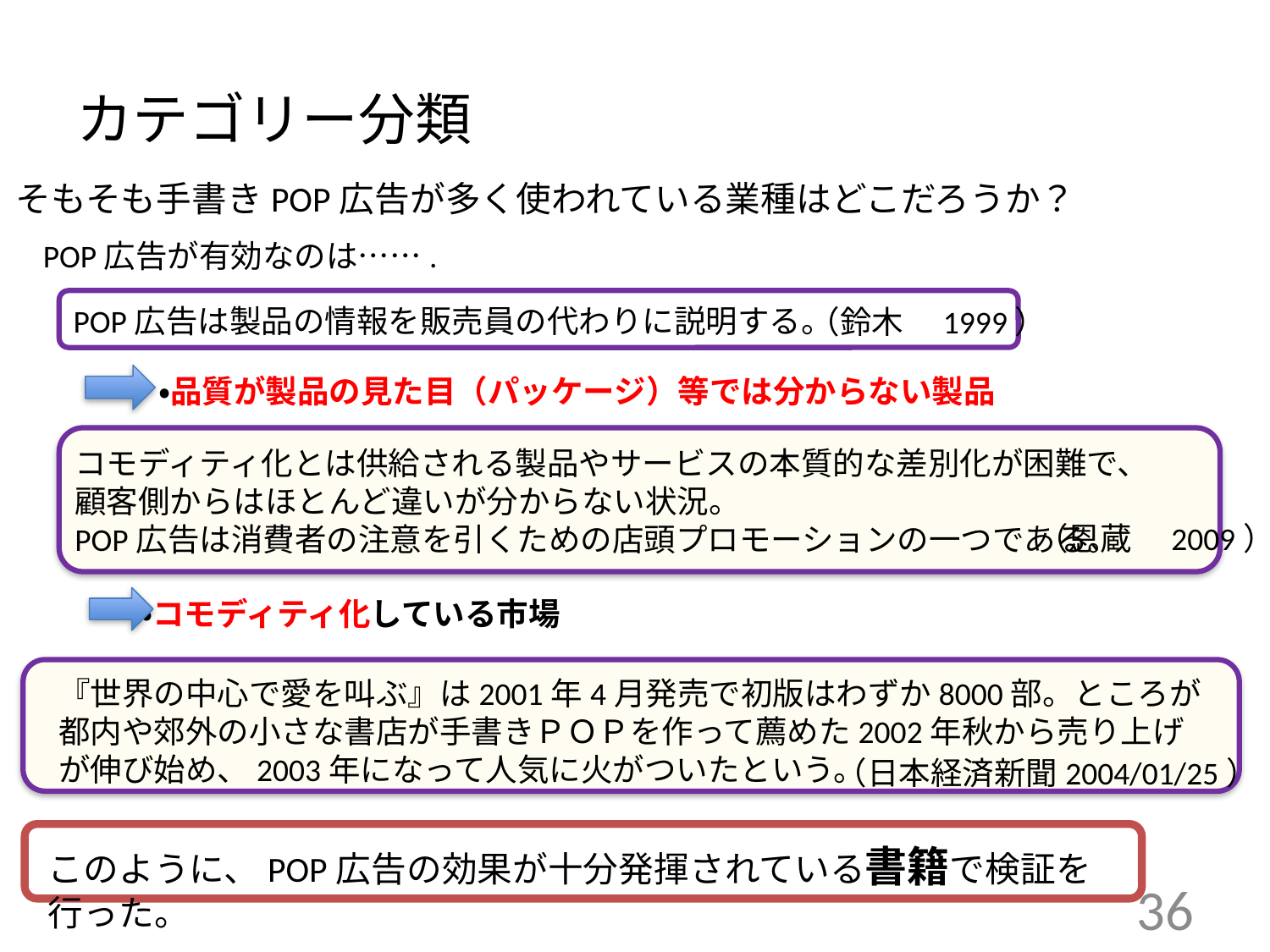

# カテゴリー分類
そもそも手書きPOP広告が多く使われている業種はどこだろうか？
POP広告が有効なのは…….

POP広告は製品の情報を販売員の代わりに説明する。
（鈴木　1999）

・品質が製品の見た目（パッケージ）等では分からない製品

コモディティ化とは供給される製品やサービスの本質的な差別化が困難で、
顧客側からはほとんど違いが分からない状況。
POP広告は消費者の注意を引くための店頭プロモーションの一つである。
（恩蔵　2009）

・コモディティ化している市場
（
『世界の中心で愛を叫ぶ』は2001年4月発売で初版はわずか8000部。ところが都内や郊外の小さな書店が手書きＰＯＰを作って薦めた2002年秋から売り上げが伸び始め、2003年になって人気に火がついたという。
（日本経済新聞2004/01/25）

このように、POP広告の効果が十分発揮されている書籍で検証を行った。
36